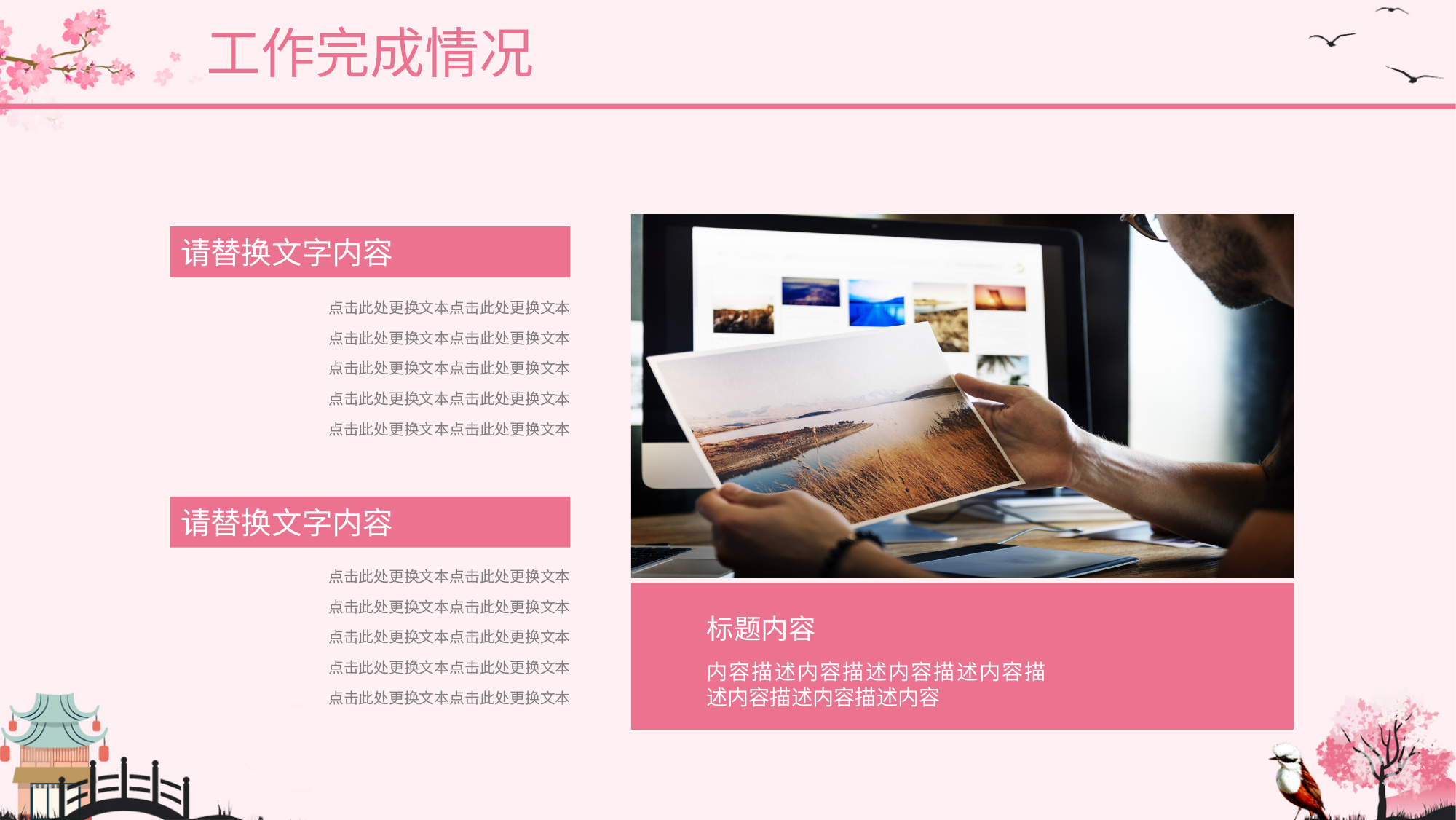

工作完成情况

标题内容
内容描述内容描述内容描述内容描述内容描述内容描述内容
请替换文字内容
点击此处更换文本点击此处更换文本
点击此处更换文本点击此处更换文本
点击此处更换文本点击此处更换文本
点击此处更换文本点击此处更换文本
点击此处更换文本点击此处更换文本
点击此处更换文本点击此处更换文本
点击此处更换文本点击此处更换文本
点击此处更换文本点击此处更换文本
点击此处更换文本点击此处更换文本
点击此处更换文本点击此处更换文本
请替换文字内容